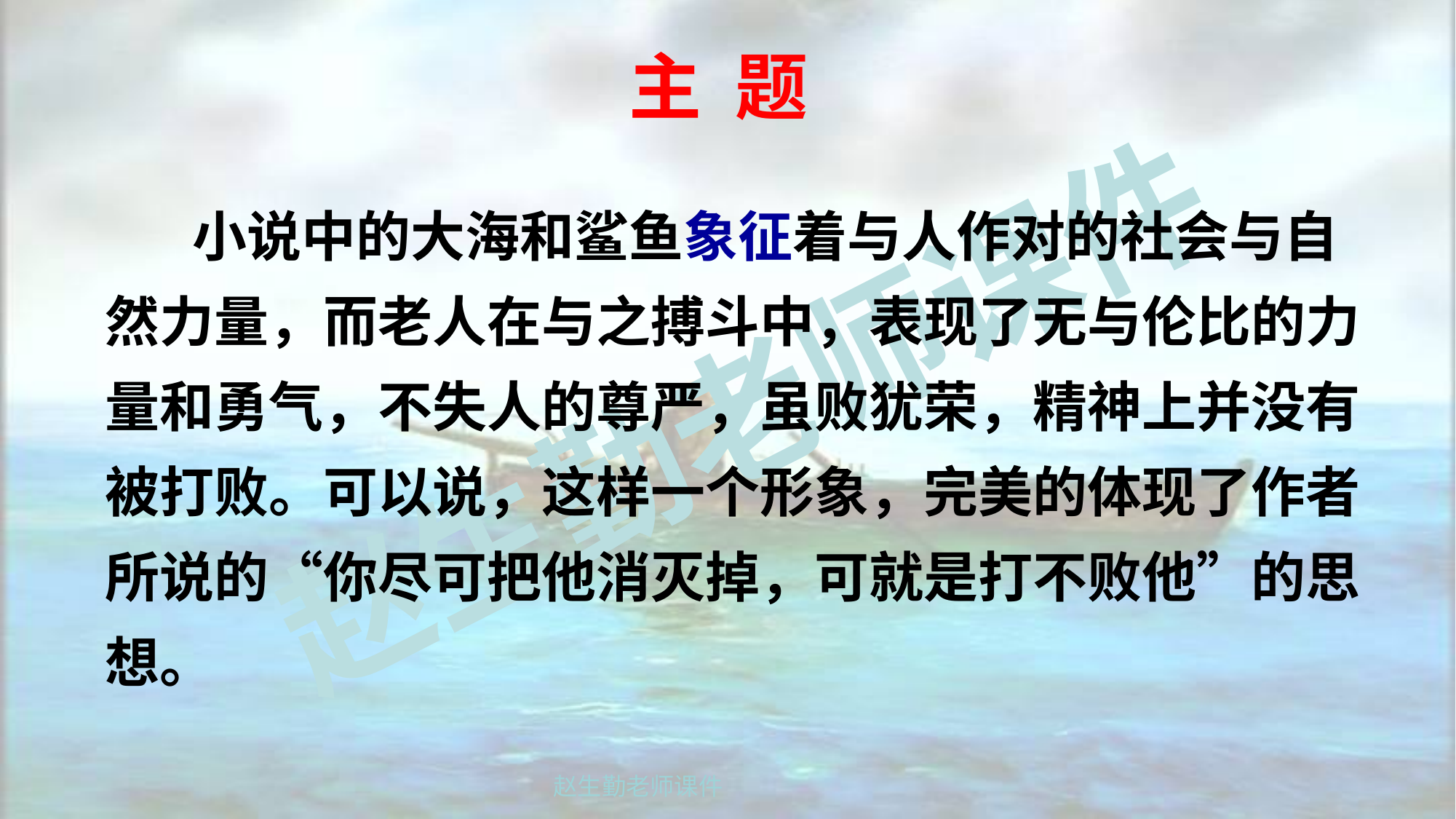

主  题
      小说中的大海和鲨鱼象征着与人作对的社会与自然力量，而老人在与之搏斗中，表现了无与伦比的力量和勇气，不失人的尊严，虽败犹荣，精神上并没有被打败。可以说，这样一个形象，完美的体现了作者所说的“你尽可把他消灭掉，可就是打不败他”的思想。
赵生勤老师课件